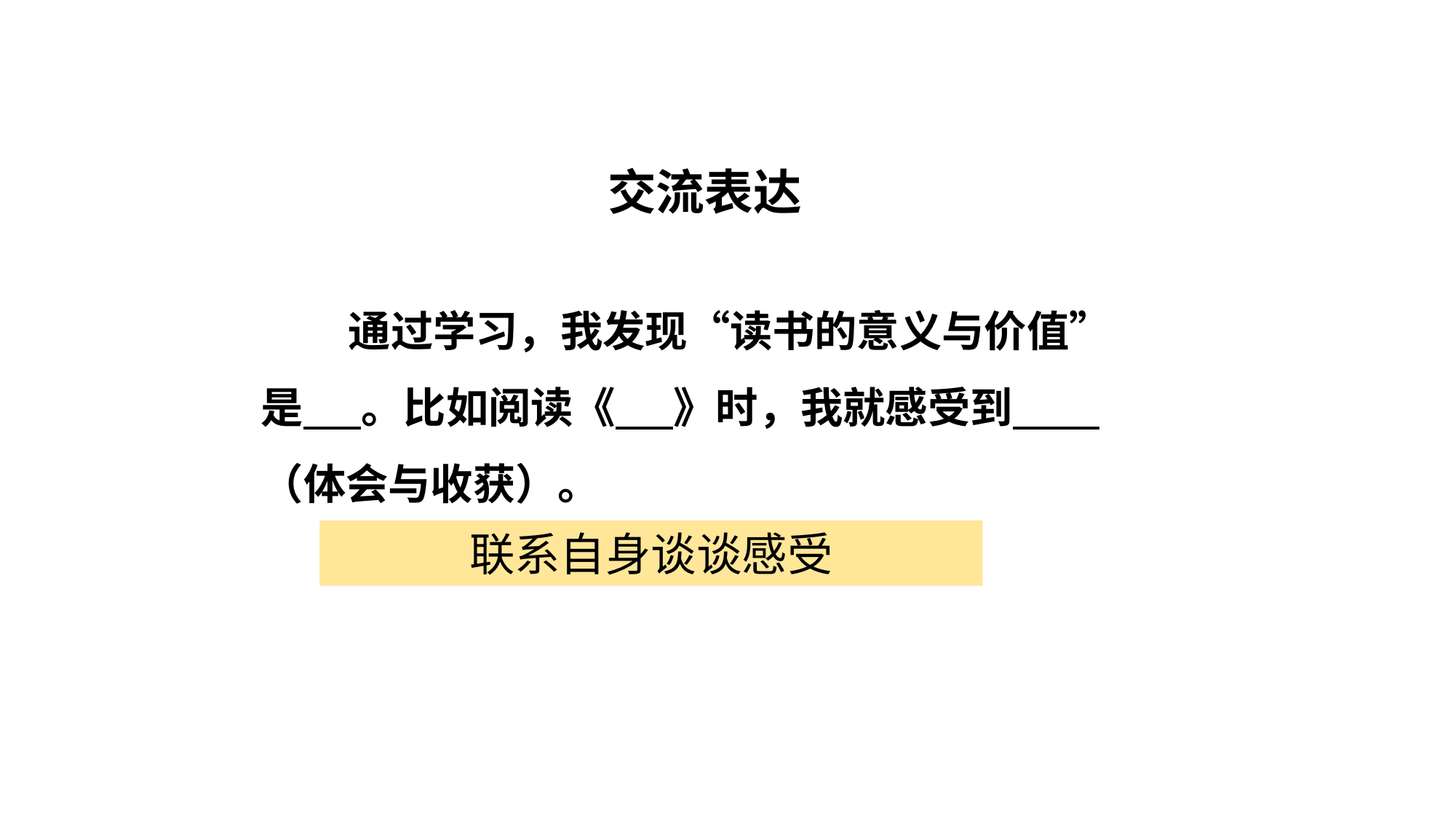

交流表达
        通过学习，我发现“读书的意义与价值”是      。比如阅读《      》时，我就感受到          （体会与收获）。

联系自身谈谈感受